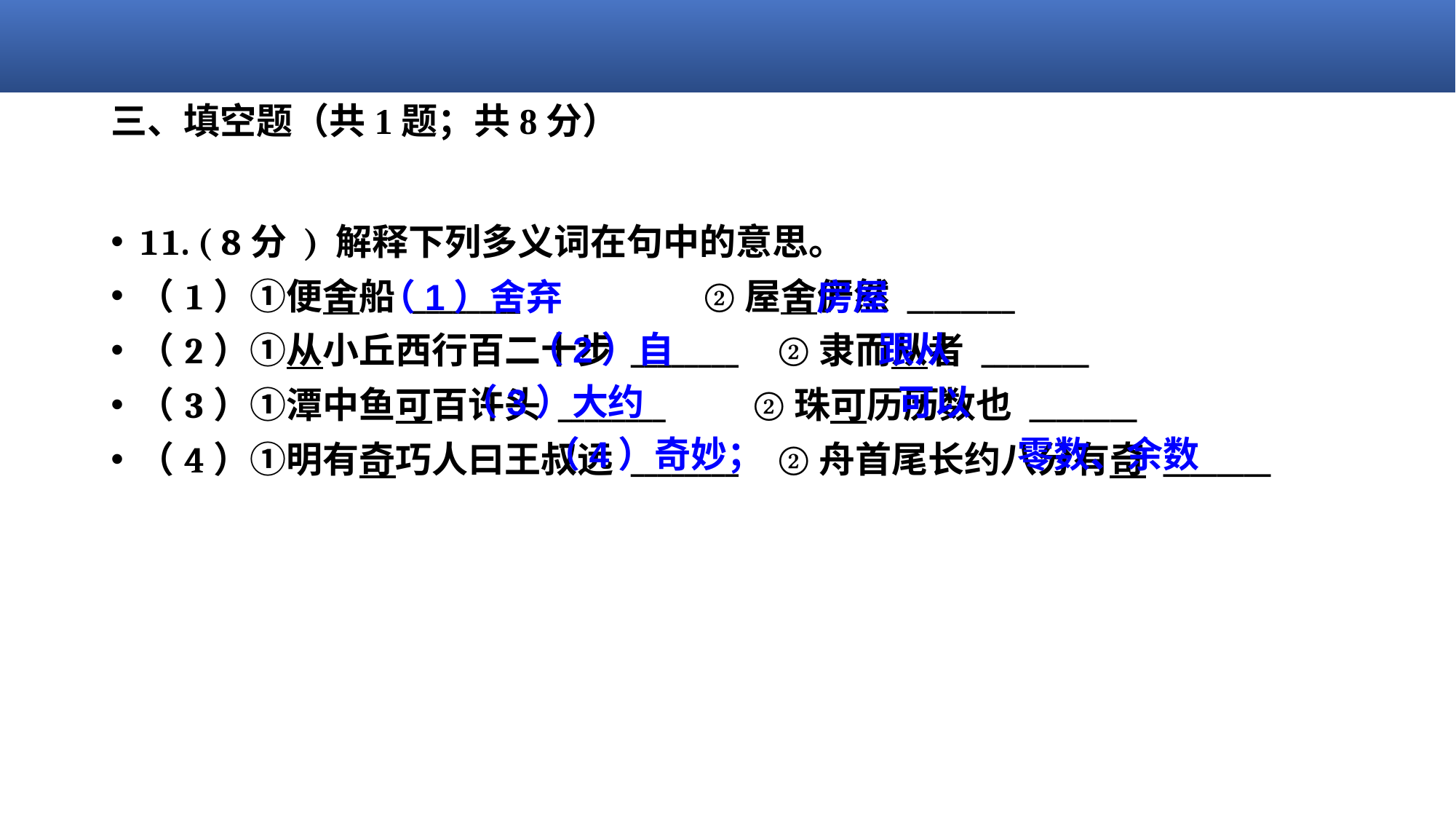

# 三、填空题（共1题；共8分）
11. ( 8分 ) 解释下列多义词在句中的意思。
（1）①便舍船 ________                       ②屋舍俨然 ________
（2）①从小丘西行百二十步 ________     ②隶而从者 ________
（3）①潭中鱼可百许头 ________           ②珠可历历数也 ________
（4）①明有奇巧人曰王叔远 ________     ②舟首尾长约八分有奇 ________
（1）舍弃                               房屋
                 （2）自                         跟从
          （3）大约                               可以
                   （4）奇妙；                               零数、余数